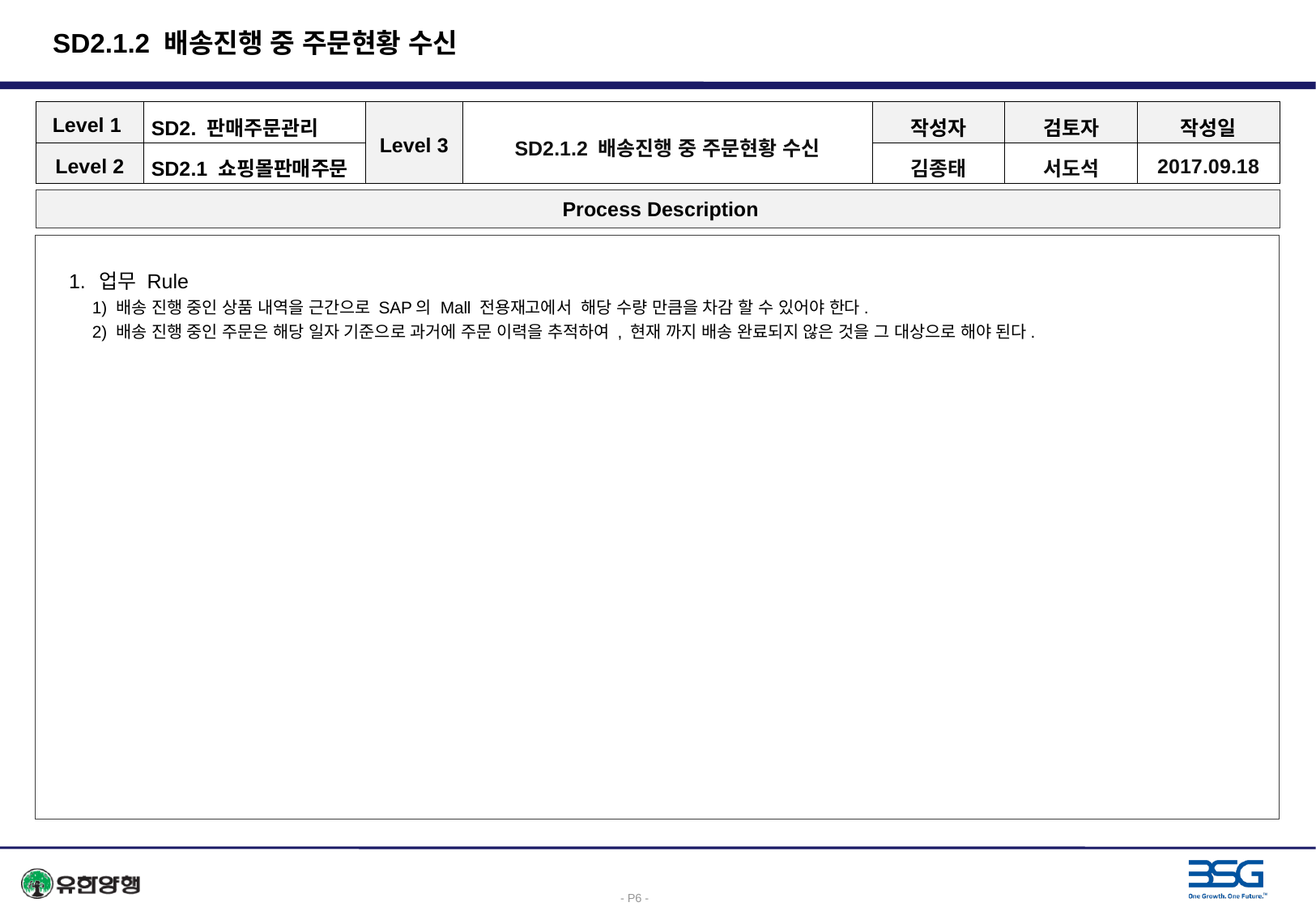

# SD2.1.2 배송진행 중 주문현황 수신
| Level 1 | SD2. 판매주문관리 | Level 3 | SD2.1.2 배송진행 중 주문현황 수신 | 작성자 | 검토자 | 작성일 |
| --- | --- | --- | --- | --- | --- | --- |
| Level 2 | SD2.1 쇼핑몰판매주문 |  |  | 김종태 | 서도석 | 2017.09.18 |
 Process Description
업무 Rule
     1) 배송 진행 중인 상품 내역을 근간으로 SAP의 Mall 전용재고에서  해당 수량 만큼을 차감 할 수 있어야 한다.
     2) 배송 진행 중인 주문은 해당 일자 기준으로 과거에 주문 이력을 추적하여 , 현재 까지 배송 완료되지 않은 것을 그 대상으로 해야 된다.